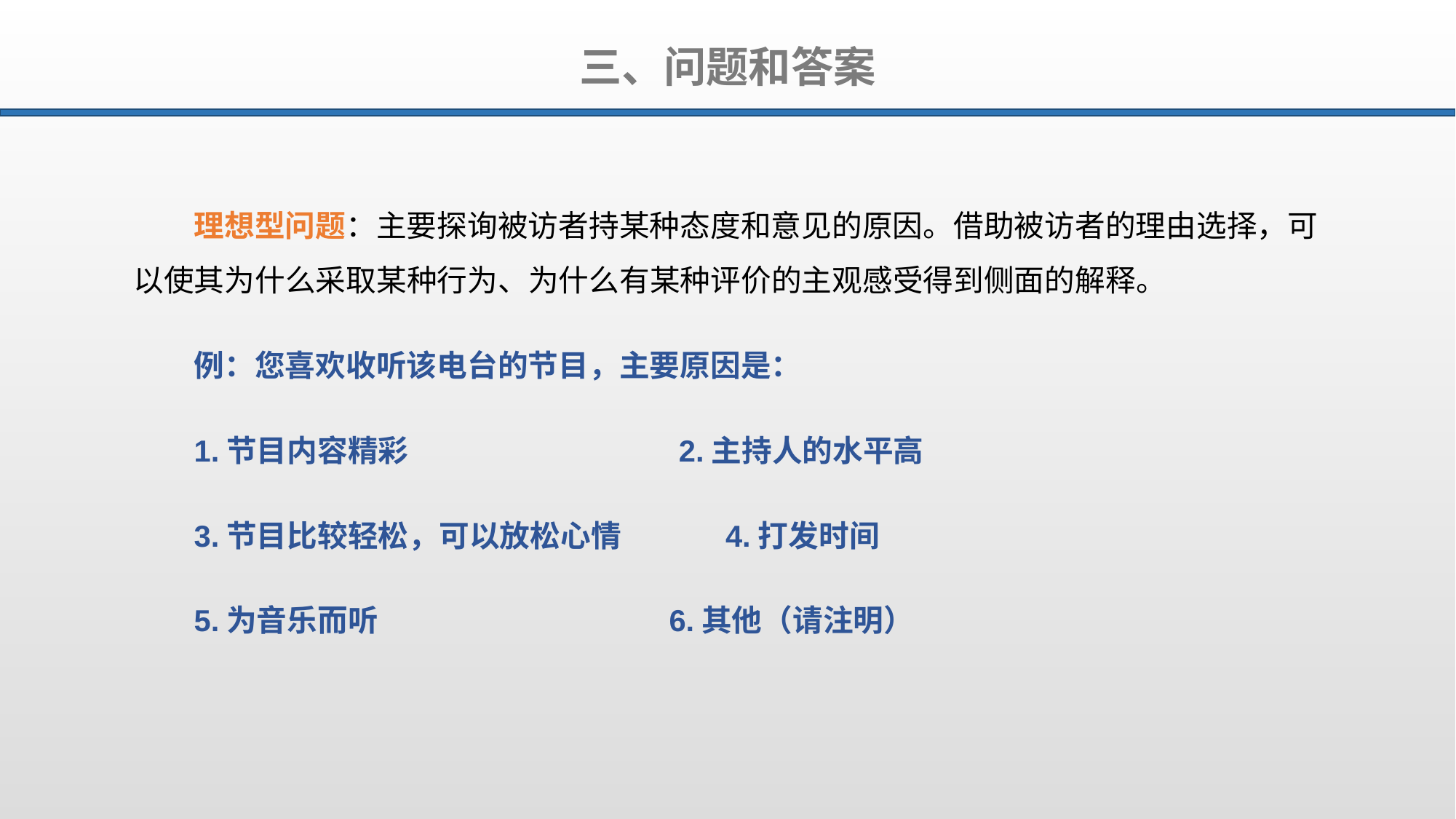

三、问题和答案

理想型问题：主要探询被访者持某种态度和意见的原因。借助被访者的理由选择，可以使其为什么采取某种行为、为什么有某种评价的主观感受得到侧面的解释。
例：您喜欢收听该电台的节目，主要原因是：
1.节目内容精彩                                      2.主持人的水平高
3.节目比较轻松，可以放松心情              4.打发时间
5.为音乐而听                                         6.其他（请注明）